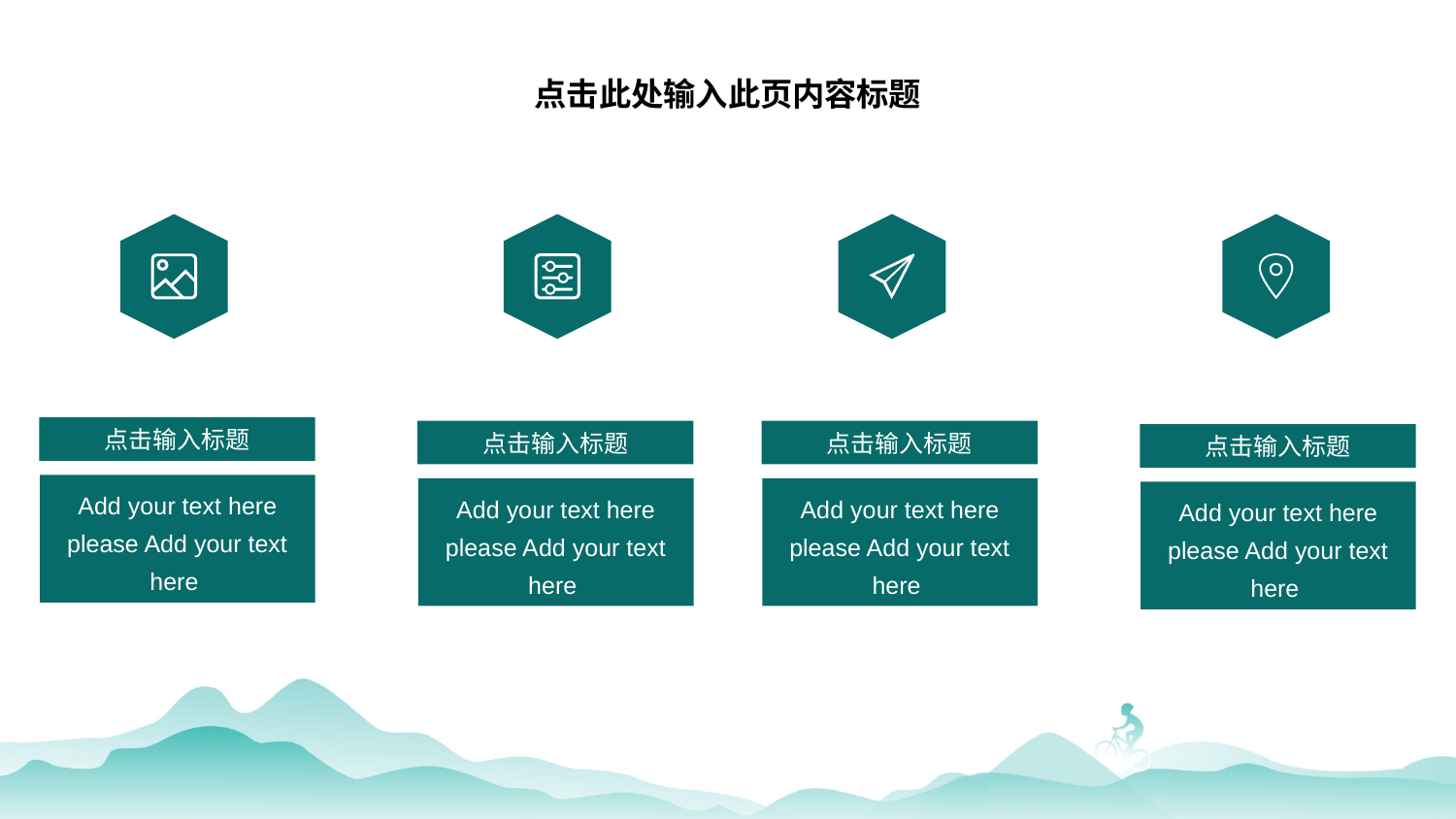

点击此处输入此页内容标题

点击输入标题
点击输入标题
点击输入标题
点击输入标题
Add your text here please Add your text here
Add your text here please Add your text here
Add your text here please Add your text here
Add your text here please Add your text here